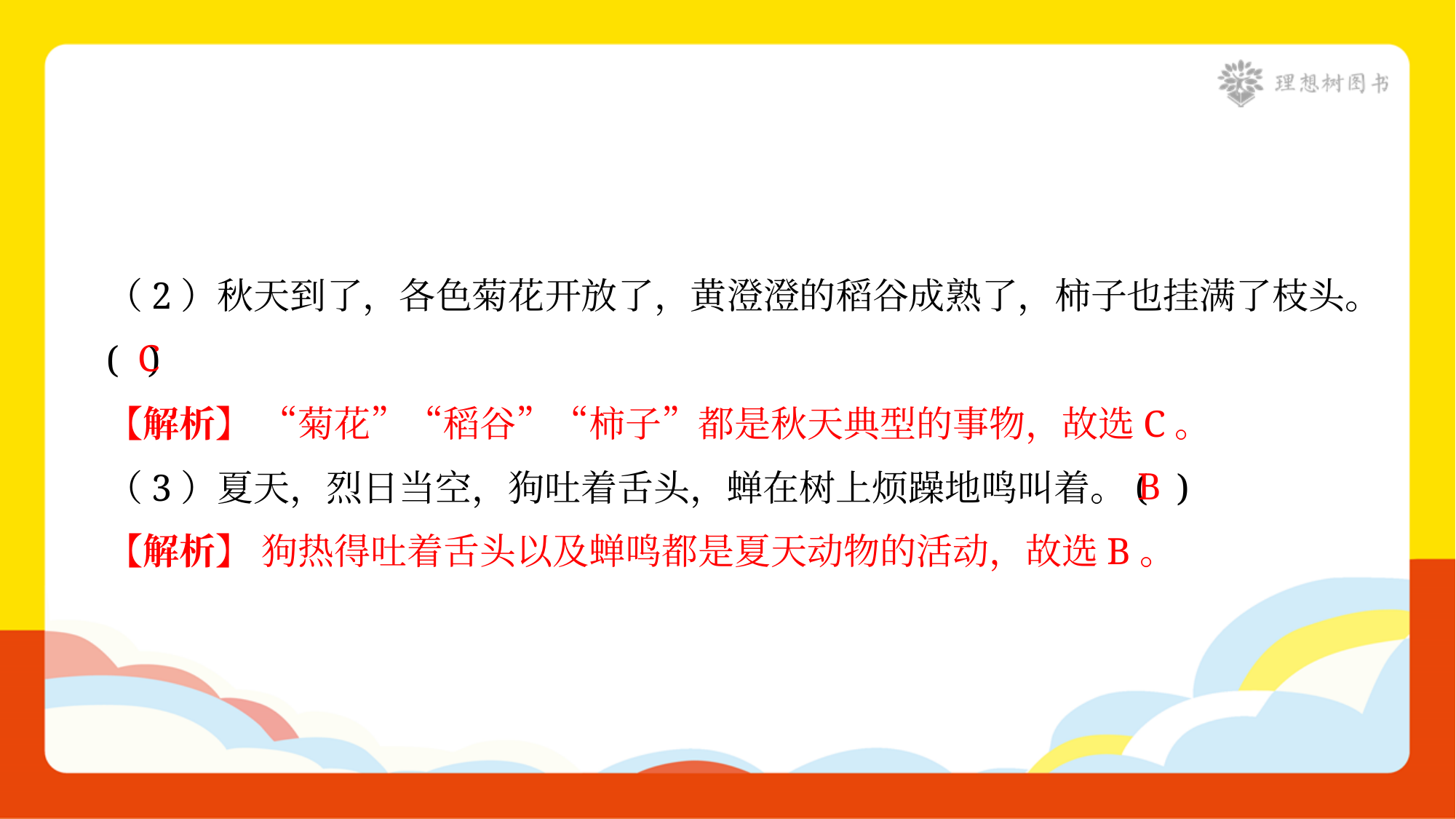

（2）秋天到了，各色菊花开放了，黄澄澄的稻谷成熟了，柿子也挂满了枝头。
(   )
C
【解析】 “菊花”“稻谷”“柿子”都是秋天典型的事物，故选C。
B
（3）夏天，烈日当空，狗吐着舌头，蝉在树上烦躁地鸣叫着。(   )
【解析】 狗热得吐着舌头以及蝉鸣都是夏天动物的活动，故选B。